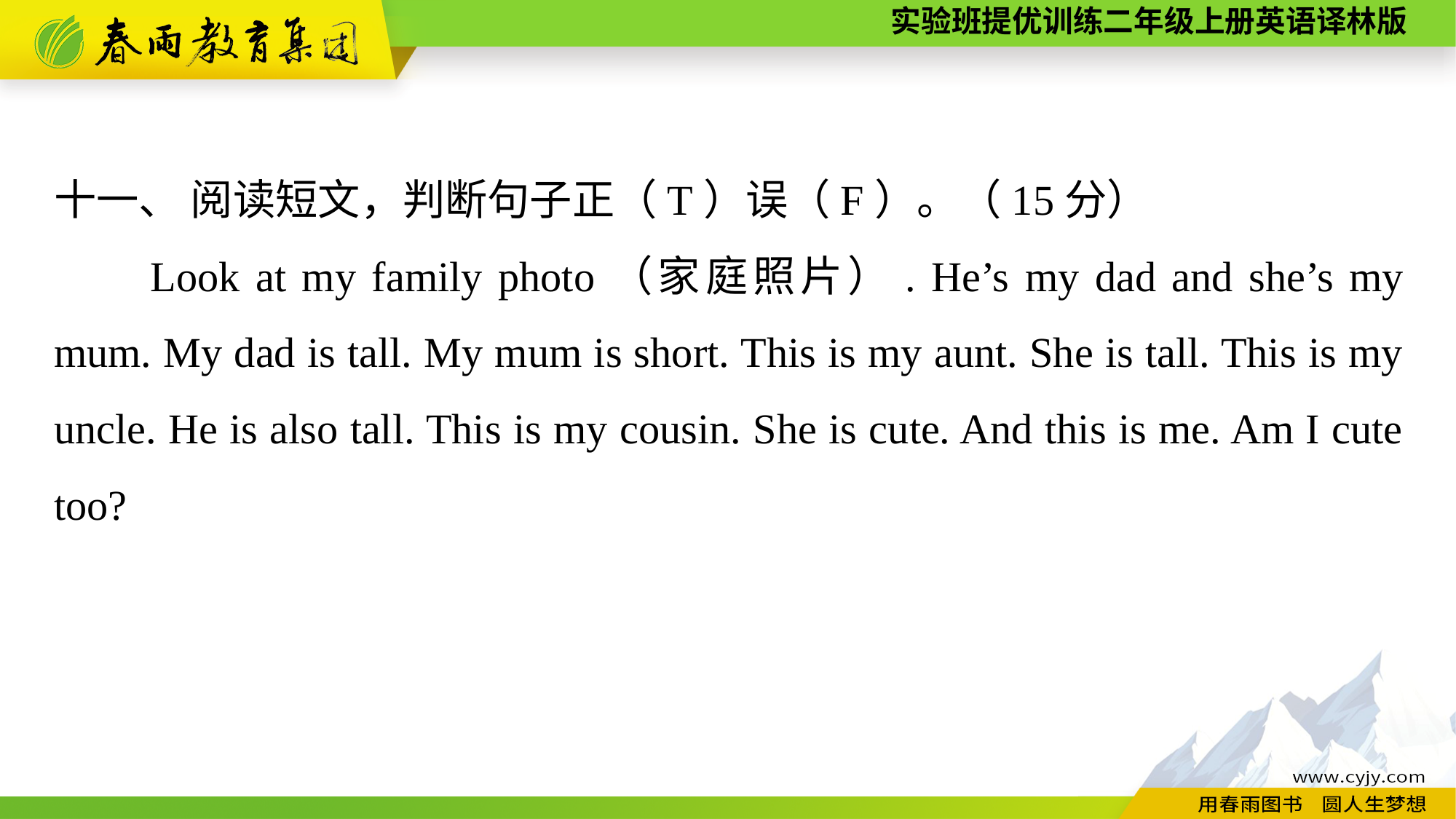

十一、 阅读短文，判断句子正（T）误（F）。（15分）
Look at my family photo（家庭照片）. He’s my dad and she’s my mum. My dad is tall. My mum is short. This is my aunt. She is tall. This is my uncle. He is also tall. This is my cousin. She is cute. And this is me. Am I cute too?